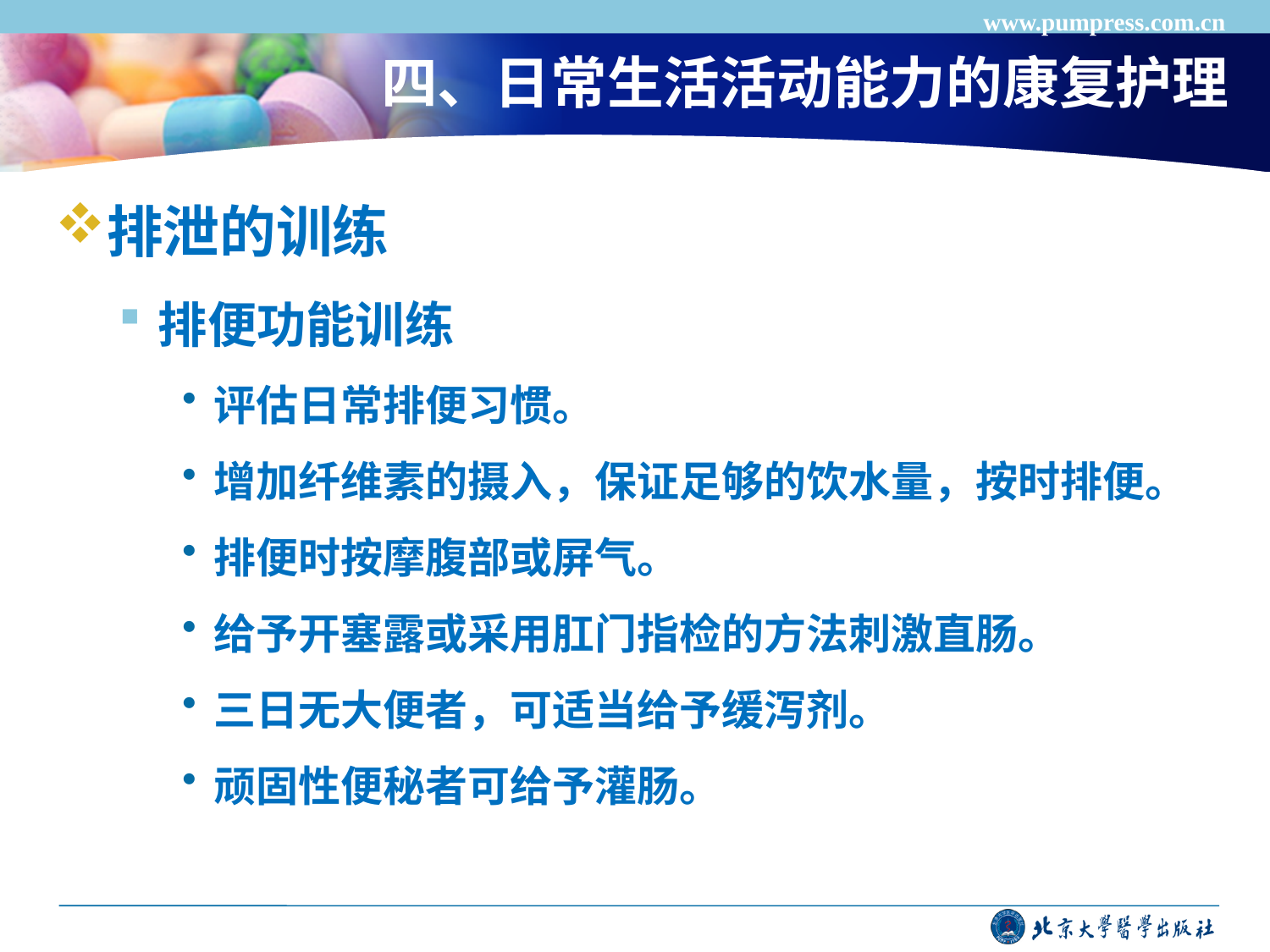

www.pumpress.com.cn
# 四、日常生活活动能力的康复护理
排泄的训练
排便功能训练
评估日常排便习惯。
增加纤维素的摄入，保证足够的饮水量，按时排便。
排便时按摩腹部或屏气。
给予开塞露或采用肛门指检的方法刺激直肠。
三日无大便者，可适当给予缓泻剂。
顽固性便秘者可给予灌肠。